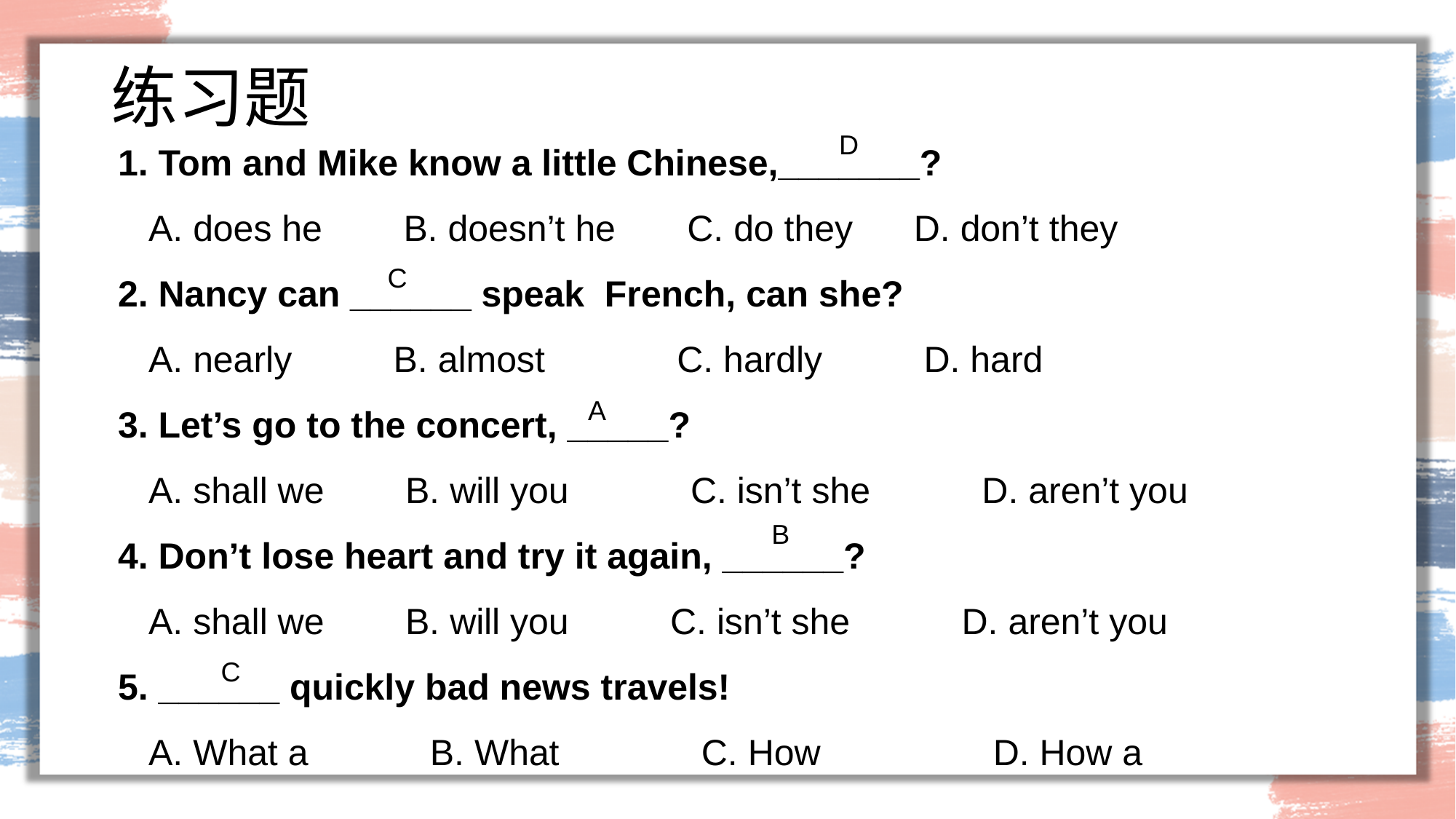

# 练习题
1. Tom and Mike know a little Chinese,_______?
   A. does he        B. doesn’t he       C. do they      D. don’t they
2. Nancy can ______ speak  French, can she?
   A. nearly          B. almost             C. hardly          D. hard
3. Let’s go to the concert, _____?
   A. shall we        B. will you            C. isn’t she           D. aren’t you
4. Don’t lose heart and try it again, ______?
   A. shall we        B. will you          C. isn’t she           D. aren’t you
5. ______ quickly bad news travels!
   A. What a            B. What              C. How                 D. How a

D
C
A
B
C